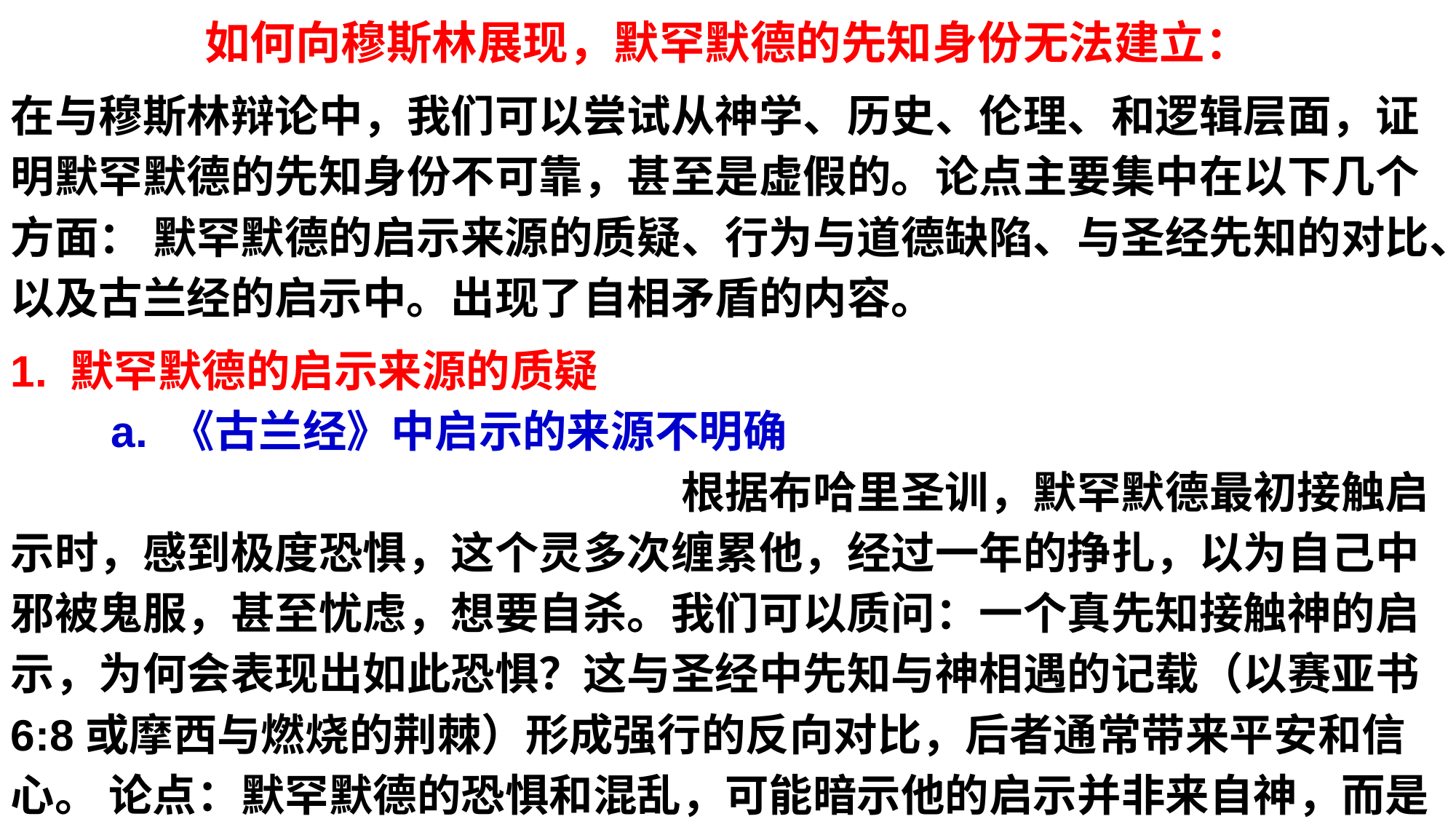

如何向穆斯林展现，默罕默德的先知身份无法建立：
在与穆斯林辩论中，我们可以尝试从神学、历史、伦理、和逻辑层面，证明默罕默德的先知身份不可靠，甚至是虚假的。论点主要集中在以下几个方面： 默罕默德的启示来源的质疑、行为与道德缺陷、与圣经先知的对比、以及古兰经的启示中。出现了自相矛盾的内容。
1. 默罕默德的启示来源的质疑                                                                                              a. 《古兰经》中启示的来源不明确                                                                                                                                     根据布哈里圣训，默罕默德最初接触启示时，感到极度恐惧，这个灵多次缠累他，经过一年的挣扎，以为自己中邪被鬼服，甚至忧虑，想要自杀。我们可以质问：一个真先知接触神的启示，为何会表现出如此恐惧？这与圣经中先知与神相遇的记载（以赛亚书6:8或摩西与燃烧的荆棘）形成强行的反向对比，后者通常带来平安和信心。 论点：默罕默德的恐惧和混乱，可能暗示他的启示并非来自神，而是来自欺骗性的灵或心理问题。